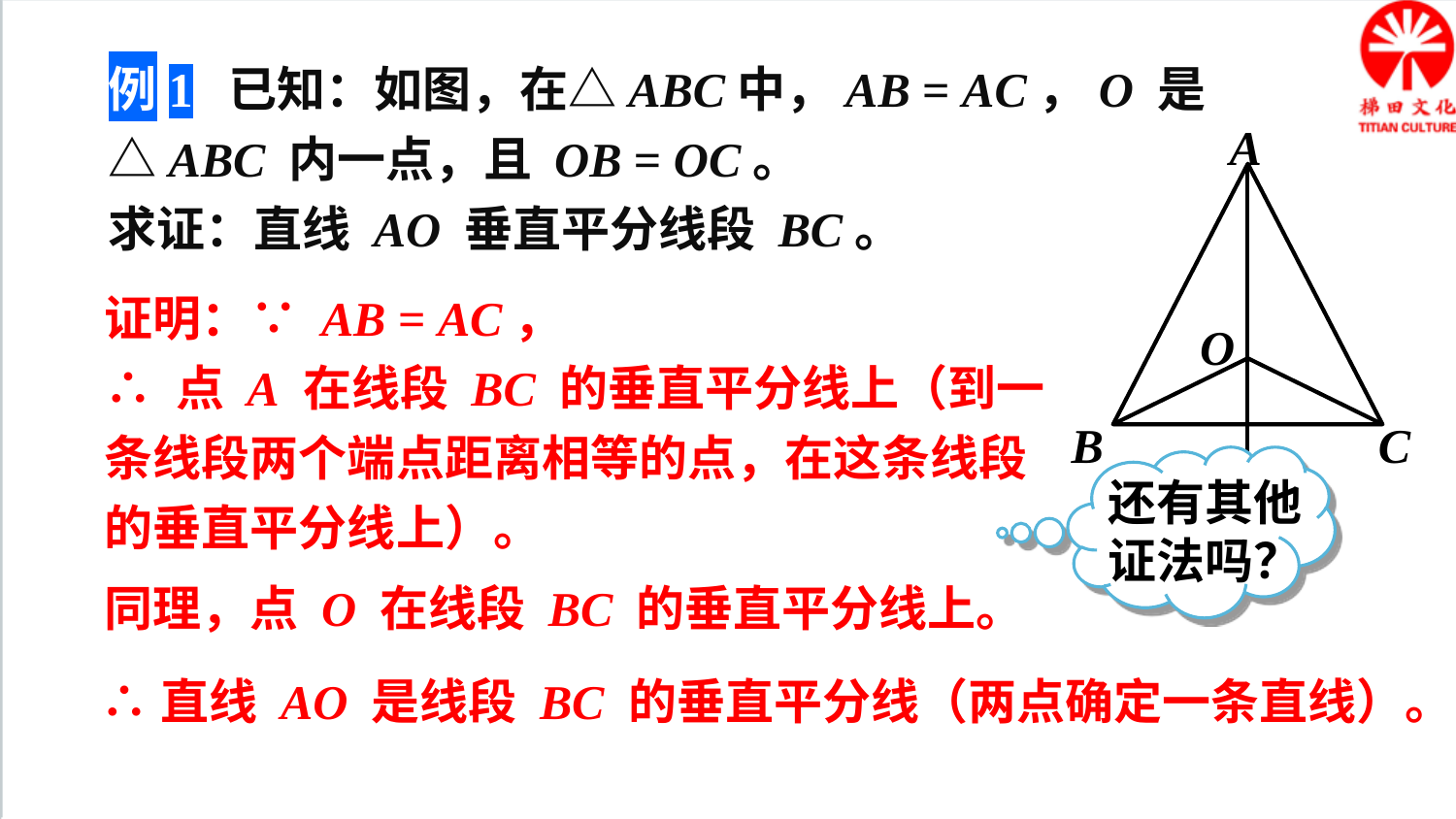

例1  已知：如图，在△ABC中，AB = AC，O 是△ABC 内一点，且 OB = OC。
求证：直线 AO 垂直平分线段 BC。
A

O

B
C
证明：∵ AB = AC，
∴ 点 A 在线段 BC 的垂直平分线上（到一条线段两个端点距离相等的点，在这条线段的垂直平分线上）。

还有其他证法吗？
同理，点 O 在线段 BC 的垂直平分线上。
∴直线 AO 是线段 BC 的垂直平分线（两点确定一条直线）。